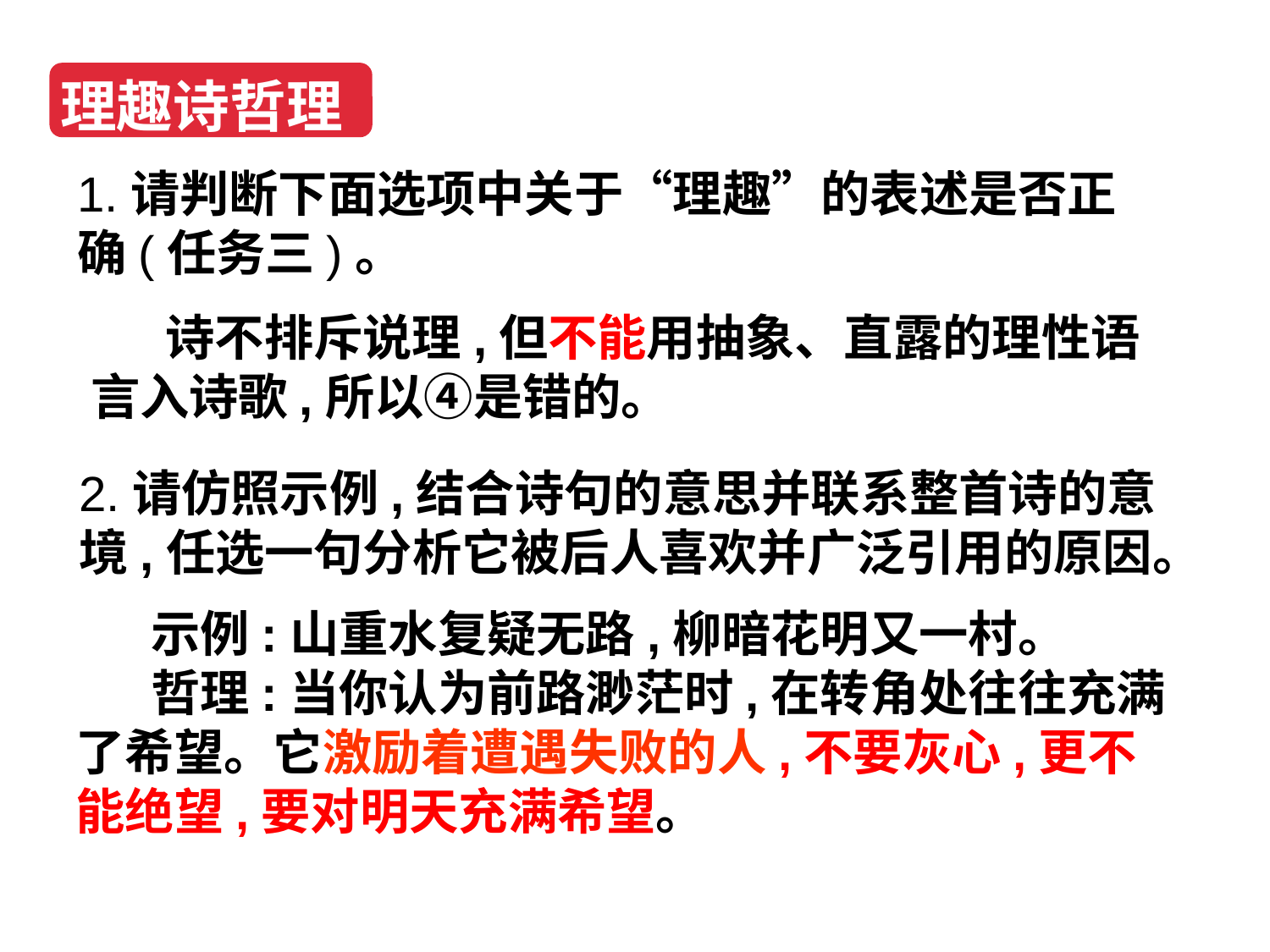

理趣诗哲理
1.请判断下面选项中关于“理趣”的表述是否正确(任务三)。
诗不排斥说理,但不能用抽象、直露的理性语言入诗歌,所以④是错的。
2.请仿照示例,结合诗句的意思并联系整首诗的意境,任选一句分析它被后人喜欢并广泛引用的原因。
示例:山重水复疑无路,柳暗花明又一村。
哲理:当你认为前路渺茫时,在转角处往往充满了希望。它激励着遭遇失败的人,不要灰心,更不能绝望,要对明天充满希望。